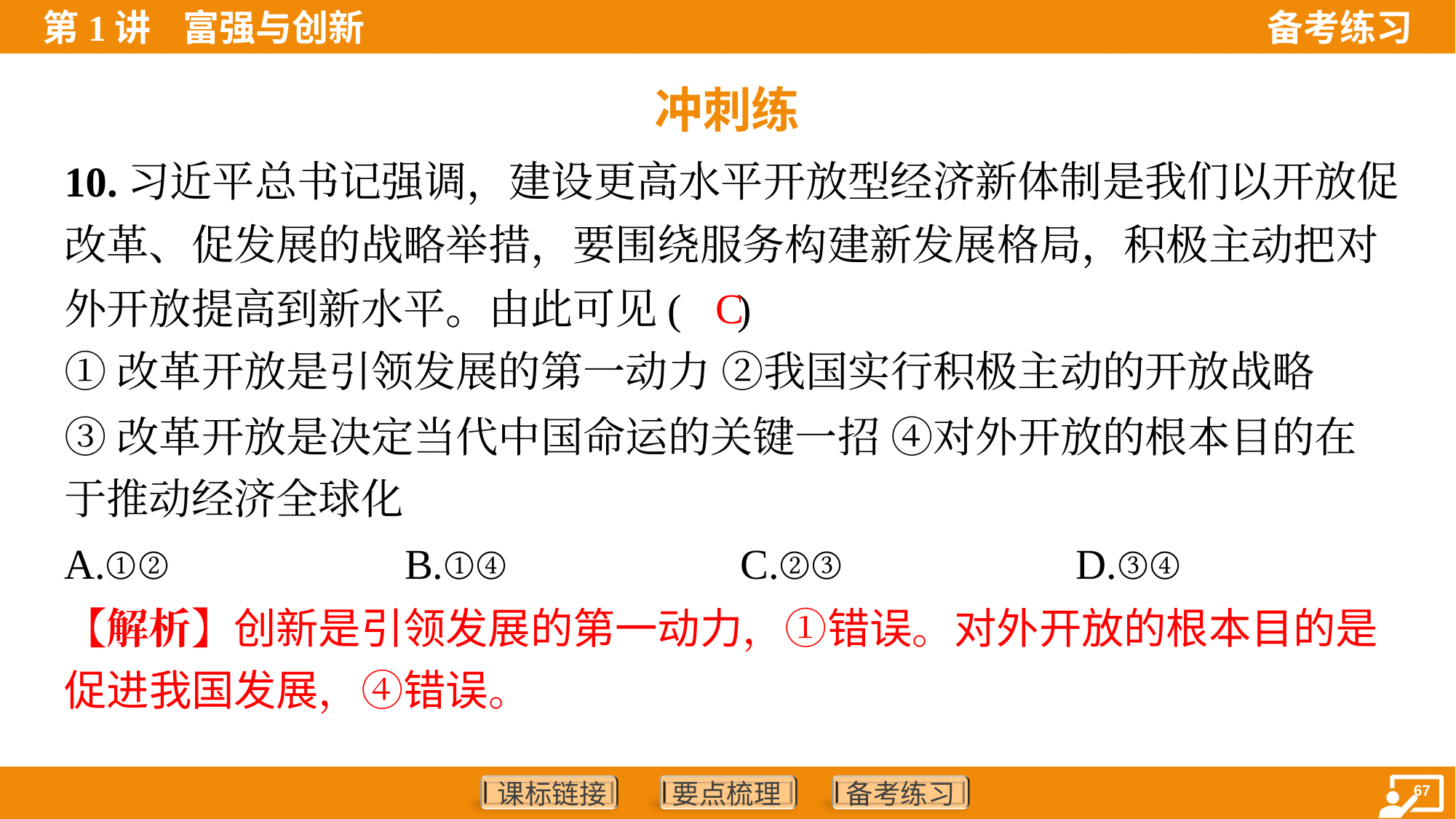

冲刺练
10.习近平总书记强调，建设更高水平开放型经济新体制是我们以开放促
改革、促发展的战略举措，要围绕服务构建新发展格局，积极主动把对
外开放提高到新水平。由此可见(     )
C
①改革开放是引领发展的第一动力 ②我国实行积极主动的开放战略
③改革开放是决定当代中国命运的关键一招 ④对外开放的根本目的在
于推动经济全球化
A.①②	B.①④	C.②③	D.③④
【解析】创新是引领发展的第一动力，①错误。对外开放的根本目的是
促进我国发展，④错误。